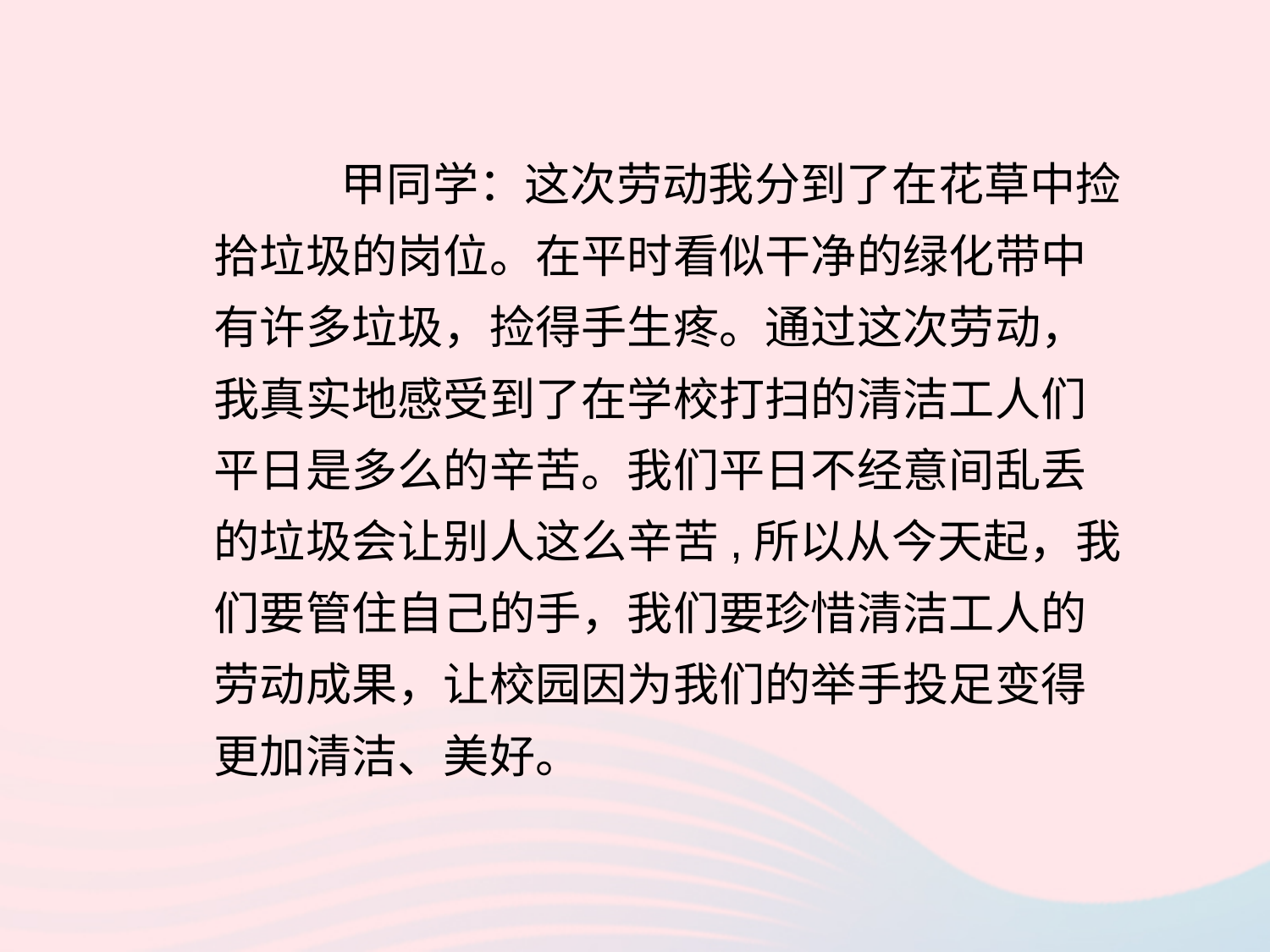

甲同学：这次劳动我分到了在花草中捡拾垃圾的岗位。在平时看似干净的绿化带中有许多垃圾，捡得手生疼。通过这次劳动，我真实地感受到了在学校打扫的清洁工人们平日是多么的辛苦。我们平日不经意间乱丢的垃圾会让别人这么辛苦,所以从今天起，我们要管住自己的手，我们要珍惜清洁工人的劳动成果，让校园因为我们的举手投足变得更加清洁、美好。